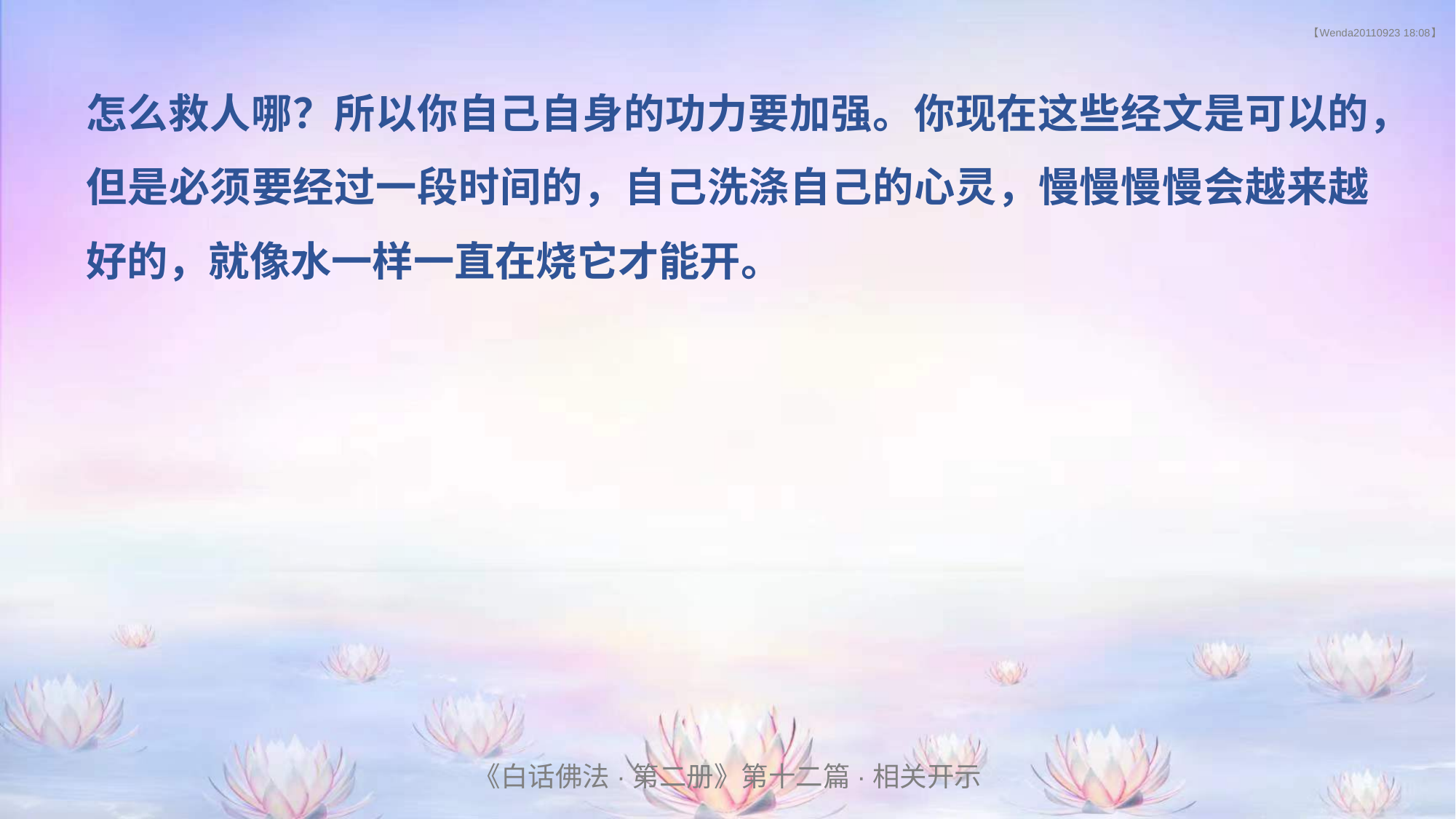

# 【Wenda20110923 18:08】
怎么救人哪？所以你自己自身的功力要加强。你现在这些经文是可以的，但是必须要经过一段时间的，自己洗涤自己的心灵，慢慢慢慢会越来越好的，就像水一样一直在烧它才能开。

《白话佛法·第二册》第十二篇·相关开示